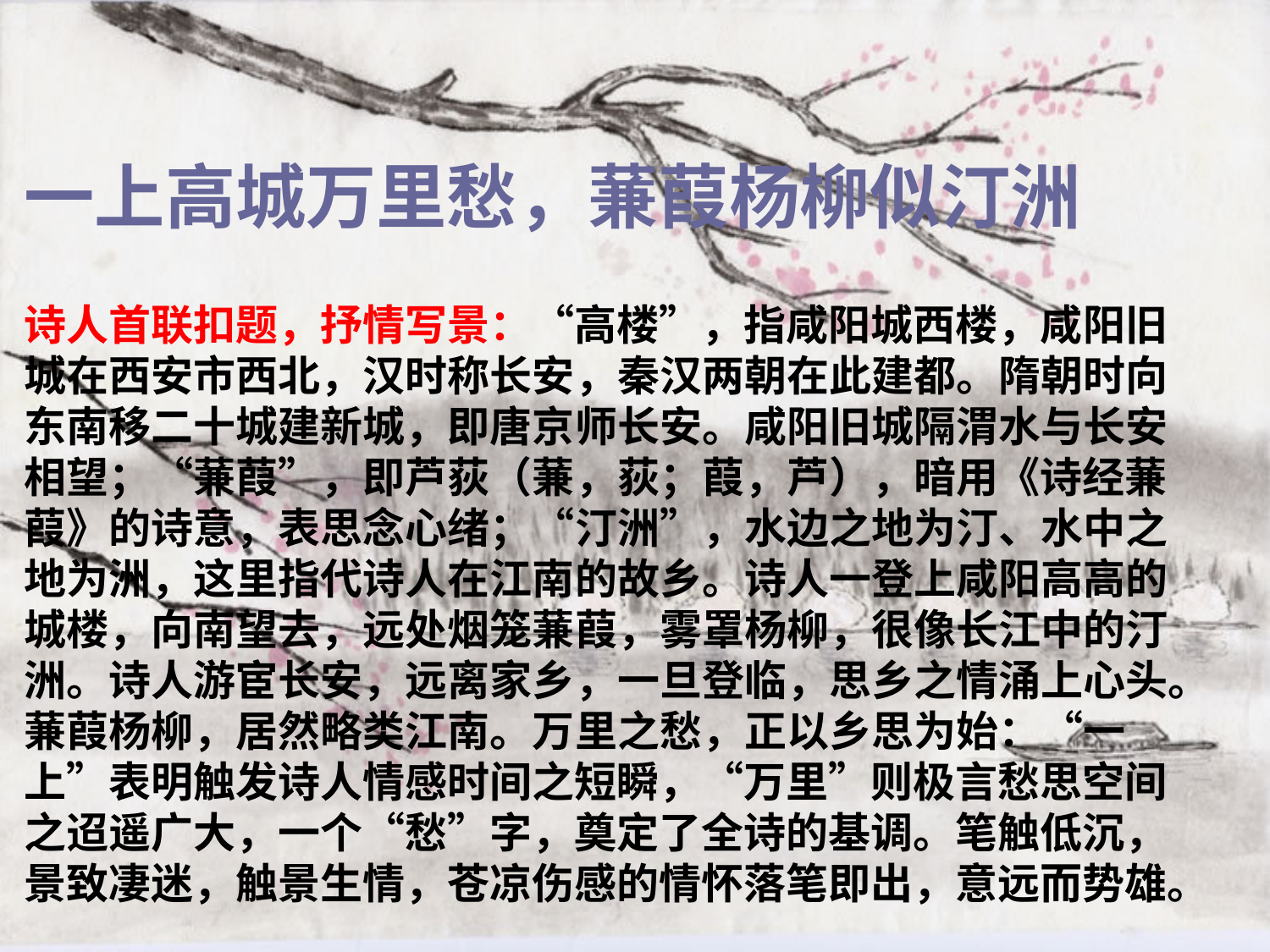

一上高城万里愁，蒹葭杨柳似汀洲
诗人首联扣题，抒情写景：“高楼”，指咸阳城西楼，咸阳旧城在西安市西北，汉时称长安，秦汉两朝在此建都。隋朝时向东南移二十城建新城，即唐京师长安。咸阳旧城隔渭水与长安相望；“蒹葭”，即芦荻（蒹，荻；葭，芦），暗用《诗经蒹葭》的诗意，表思念心绪；“汀洲”，水边之地为汀、水中之地为洲，这里指代诗人在江南的故乡。诗人一登上咸阳高高的城楼，向南望去，远处烟笼蒹葭，雾罩杨柳，很像长江中的汀洲。诗人游宦长安，远离家乡，一旦登临，思乡之情涌上心头。蒹葭杨柳，居然略类江南。万里之愁，正以乡思为始：“一上”表明触发诗人情感时间之短瞬，“万里”则极言愁思空间之迢遥广大，一个“愁”字，奠定了全诗的基调。笔触低沉，景致凄迷，触景生情，苍凉伤感的情怀落笔即出，意远而势雄。